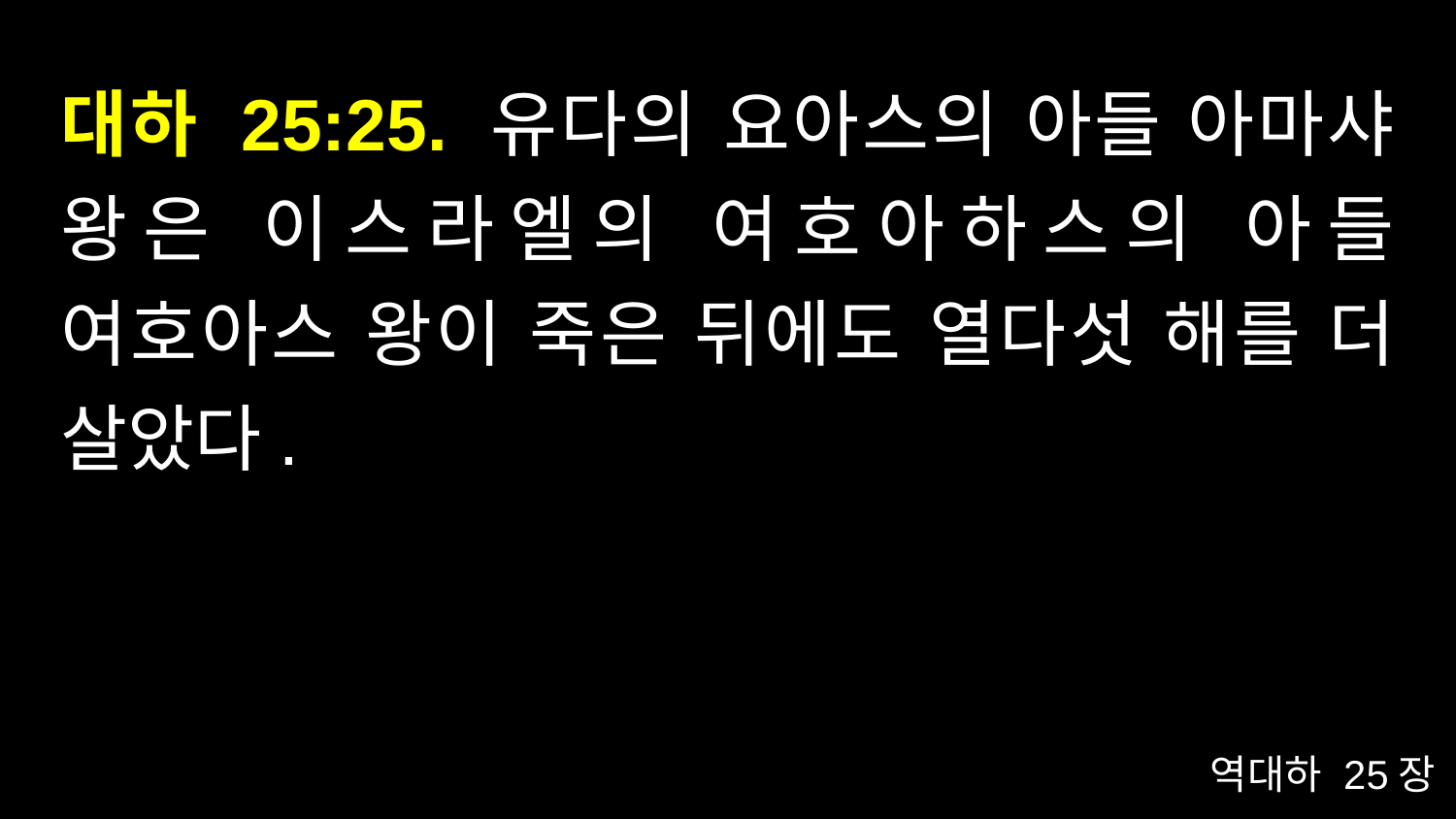

# 대하 25:25. 유다의 요아스의 아들 아마샤 왕은 이스라엘의 여호아하스의 아들 여호아스 왕이 죽은 뒤에도 열다섯 해를 더 살았다.
역대하 25장